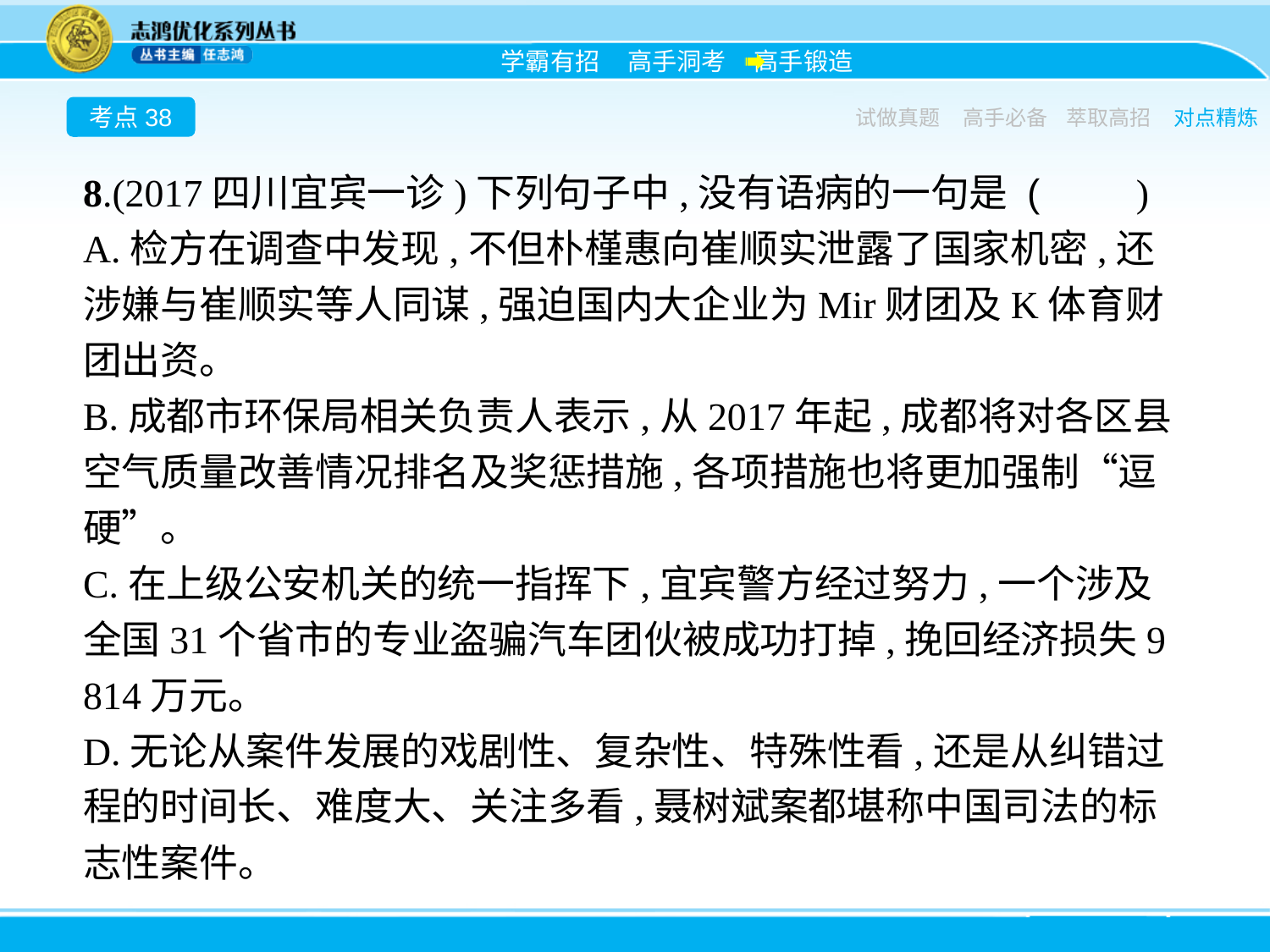

考点38
试做真题
高手必备
萃取高招
对点精炼
8.(2017四川宜宾一诊)下列句子中,没有语病的一句是 (　　)
A.检方在调查中发现,不但朴槿惠向崔顺实泄露了国家机密,还涉嫌与崔顺实等人同谋,强迫国内大企业为Mir财团及K体育财团出资。
B.成都市环保局相关负责人表示,从2017年起,成都将对各区县空气质量改善情况排名及奖惩措施,各项措施也将更加强制“逗硬”。
C.在上级公安机关的统一指挥下,宜宾警方经过努力,一个涉及全国31个省市的专业盗骗汽车团伙被成功打掉,挽回经济损失9 814万元。
D.无论从案件发展的戏剧性、复杂性、特殊性看,还是从纠错过程的时间长、难度大、关注多看,聂树斌案都堪称中国司法的标志性案件。